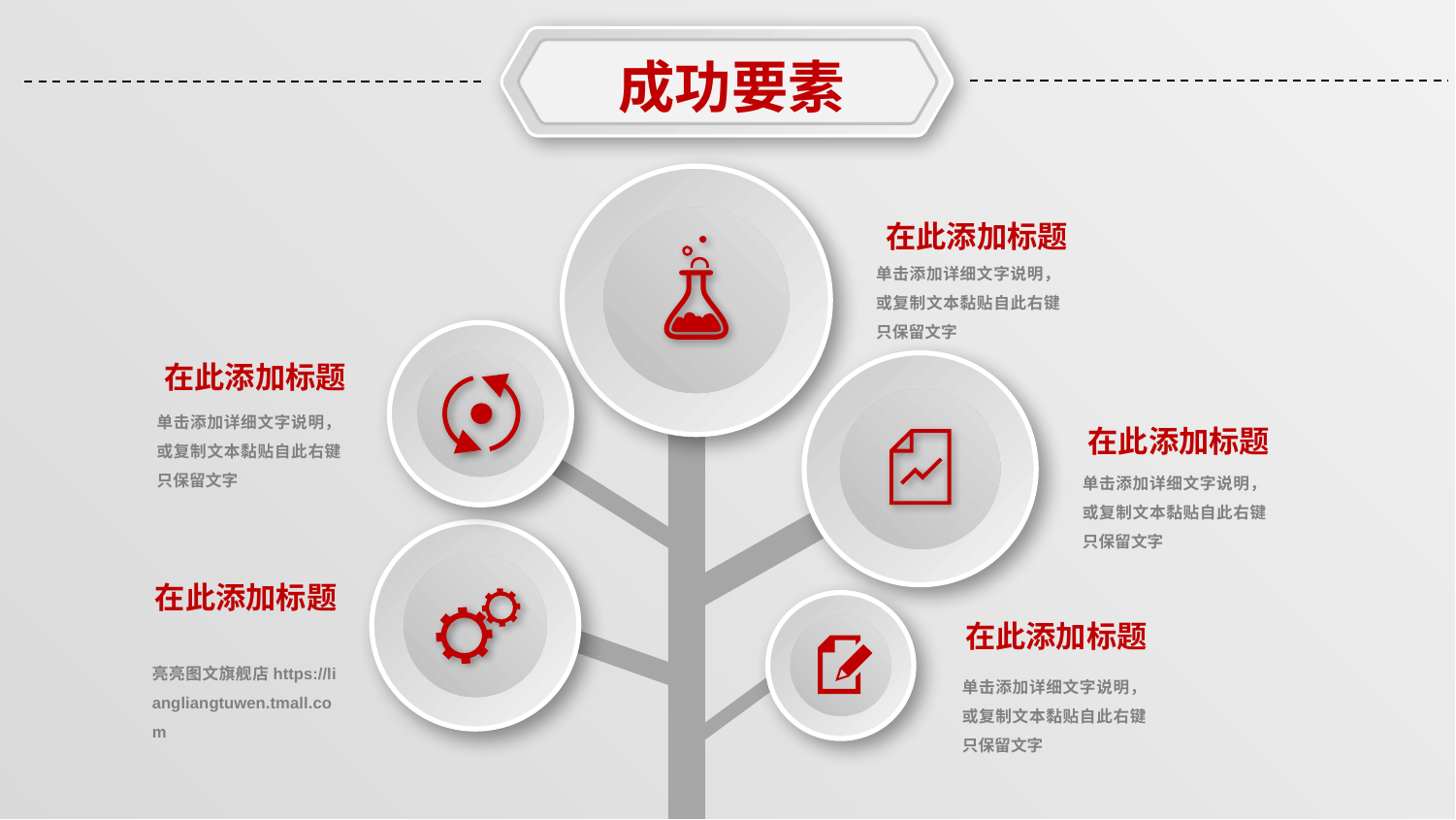

成功要素

在此添加标题
单击添加详细文字说明，或复制文本黏贴自此右键只保留文字

在此添加标题

单击添加详细文字说明，或复制文本黏贴自此右键只保留文字

在此添加标题
单击添加详细文字说明，或复制文本黏贴自此右键只保留文字

在此添加标题

在此添加标题
 亮亮图文旗舰店https://liangliangtuwen.tmall.com
单击添加详细文字说明，或复制文本黏贴自此右键只保留文字